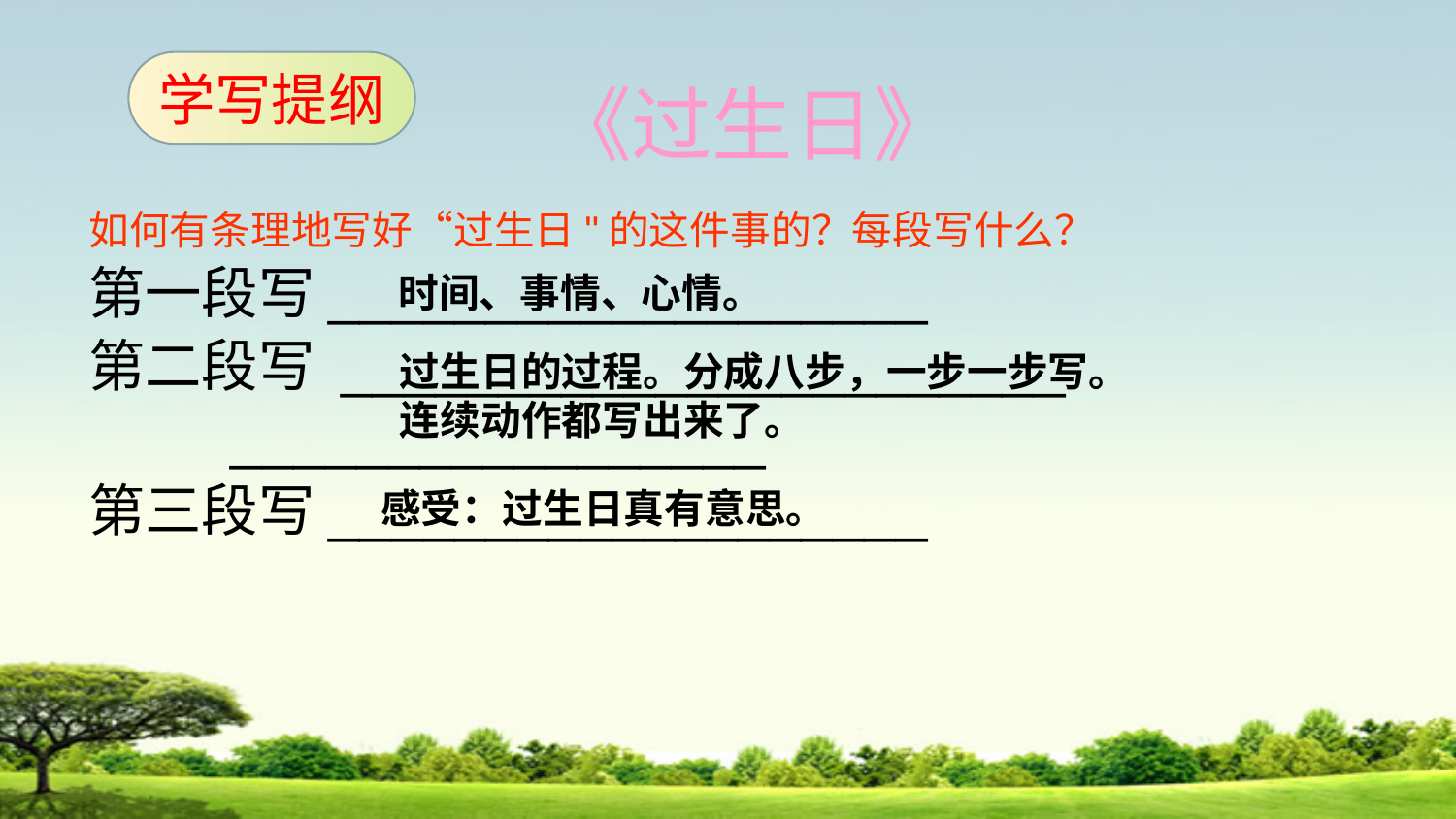

学写提纲
《过生日》
如何有条理地写好“过生日"的这件事的？每段写什么？
第一段写___________________
第二段写 _______________________
         _________________
第三段写___________________

时间、事情、心情。
过生日的过程。分成八步，一步一步写。
连续动作都写出来了。
感受：过生日真有意思。